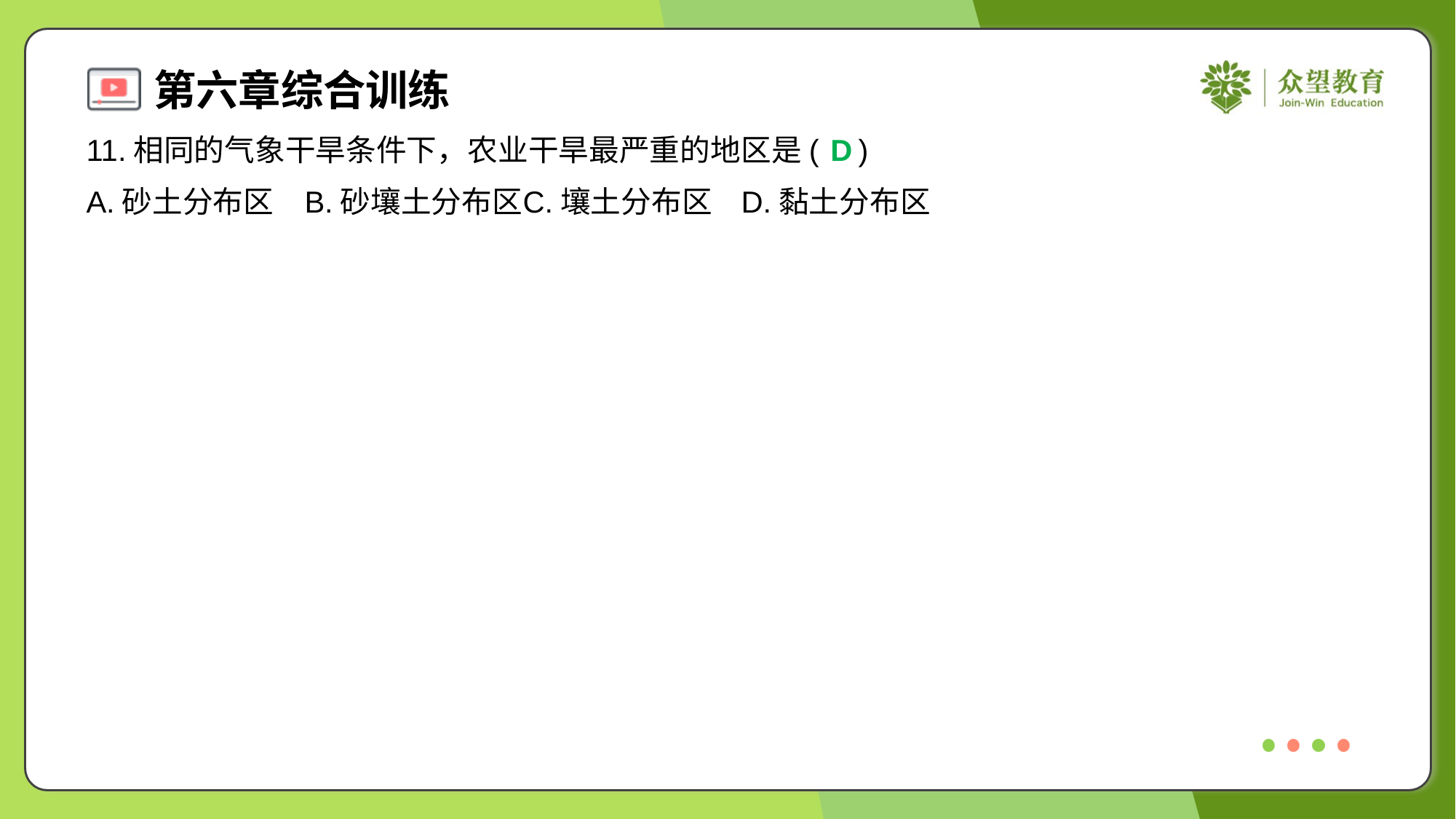

11.相同的气象干旱条件下，农业干旱最严重的地区是(     )
D
A.砂土分布区	B.砂壤土分布区	C.壤土分布区	D.黏土分布区